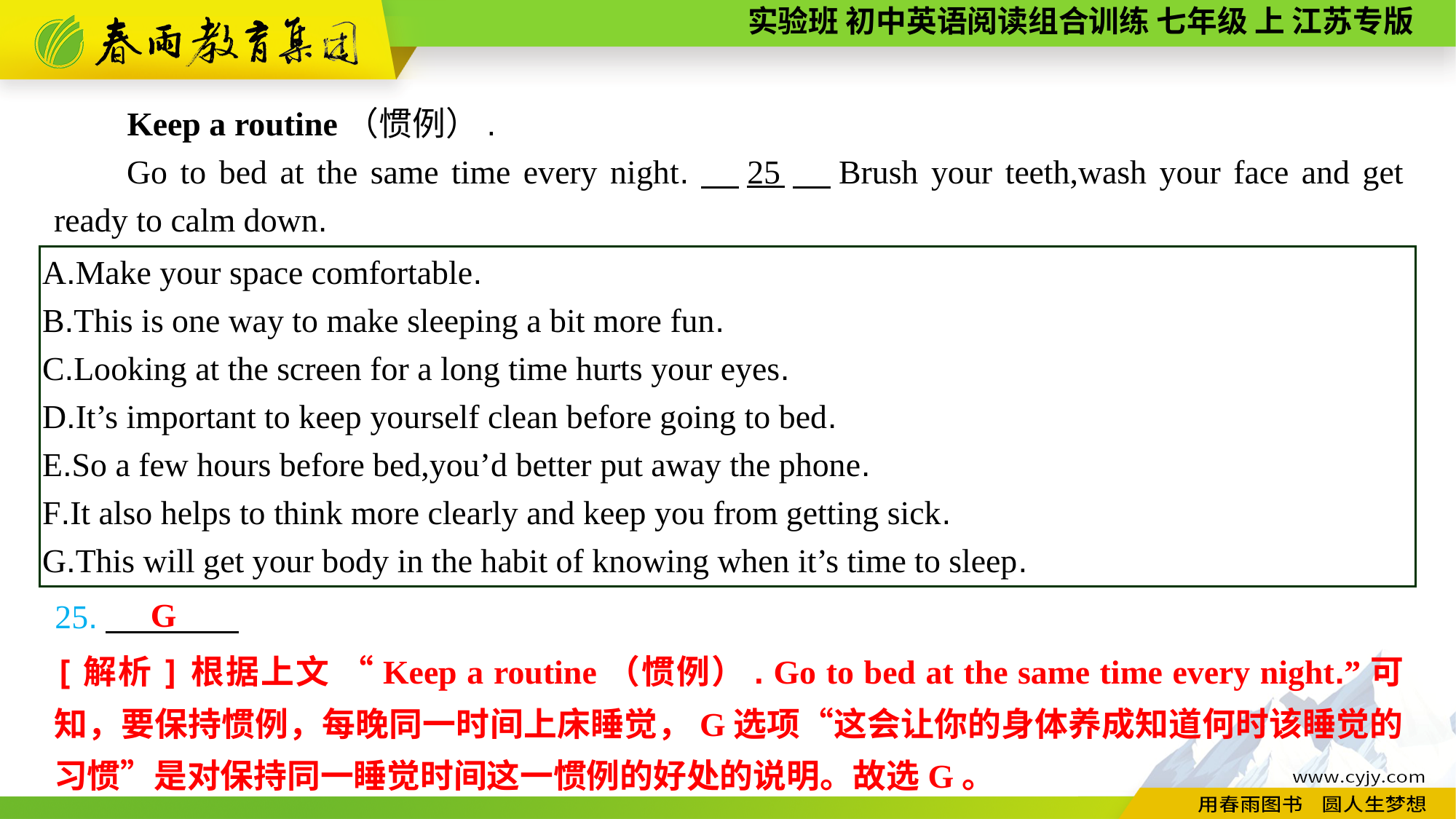

Keep a routine（惯例）.
Go to bed at the same time every night.　25　Brush your teeth,wash your face and get ready to calm down.
A.Make your space comfortable.
B.This is one way to make sleeping a bit more fun.
C.Looking at the screen for a long time hurts your eyes.
D.It’s important to keep yourself clean before going to bed.
E.So a few hours before bed,you’d better put away the phone.
F.It also helps to think more clearly and keep you from getting sick.
G.This will get your body in the habit of knowing when it’s time to sleep.

G
25.
[解析]根据上文 “Keep a routine（惯例）. Go to bed at the same time every night.”可知，要保持惯例，每晚同一时间上床睡觉，G选项“这会让你的身体养成知道何时该睡觉的习惯”是对保持同一睡觉时间这一惯例的好处的说明。故选G。